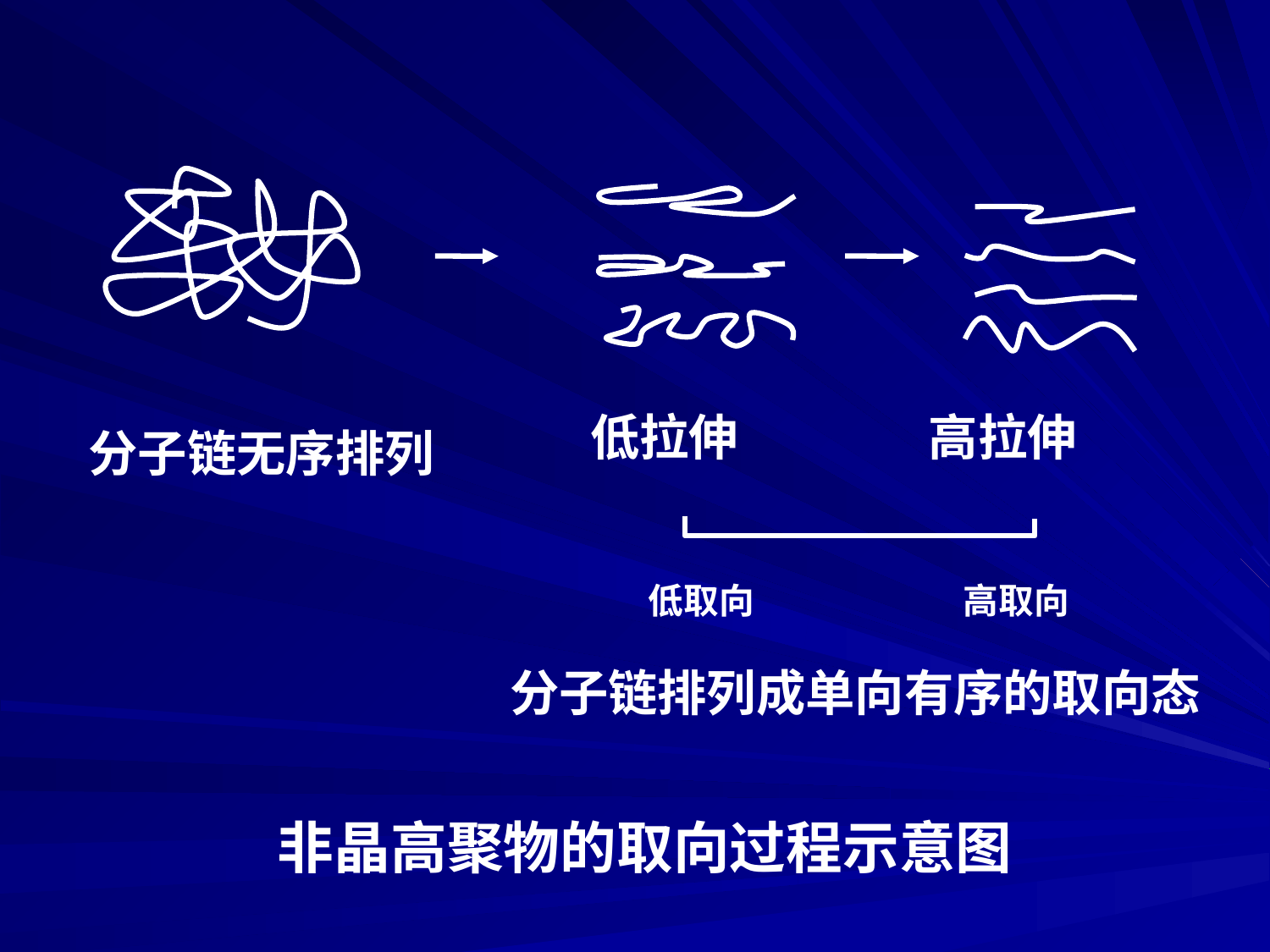

低拉伸                 高拉伸

分子链无序排列

低取向                          高取向

分子链排列成单向有序的取向态
非晶高聚物的取向过程示意图